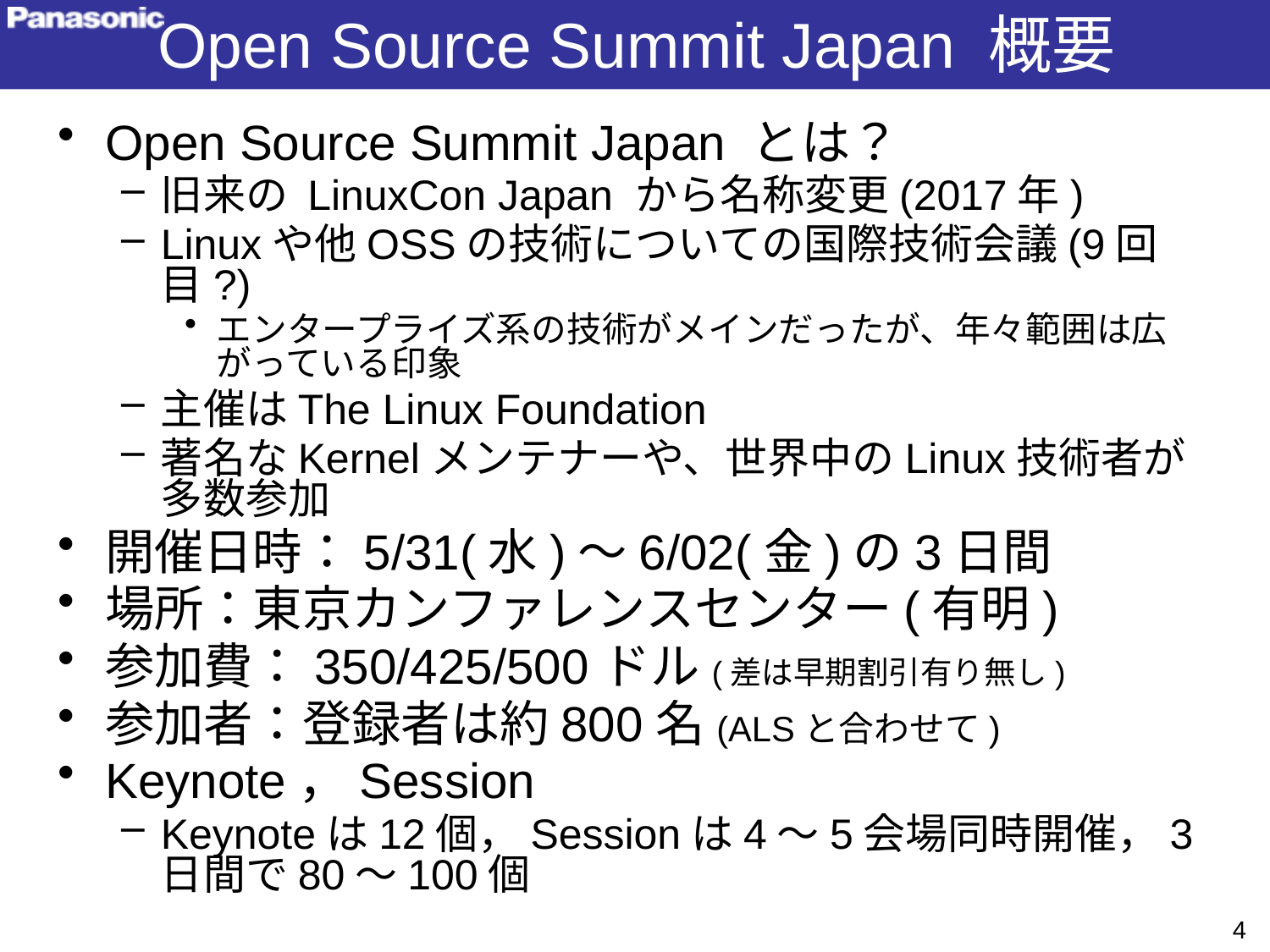

# Open Source Summit Japan 概要
Open Source Summit Japan とは？
旧来の LinuxCon Japan から名称変更(2017年)
Linuxや他OSSの技術についての国際技術会議(9回目?)
エンタープライズ系の技術がメインだったが、年々範囲は広がっている印象
主催はThe Linux Foundation
著名なKernelメンテナーや、世界中のLinux技術者が多数参加
開催日時：5/31(水)～6/02(金)の3日間
場所：東京カンファレンスセンター(有明)
参加費：350/425/500ドル(差は早期割引有り無し)
参加者：登録者は約800名(ALSと合わせて)
Keynote，Session
Keynoteは12個，Sessionは4～5会場同時開催，3日間で80～100個
4